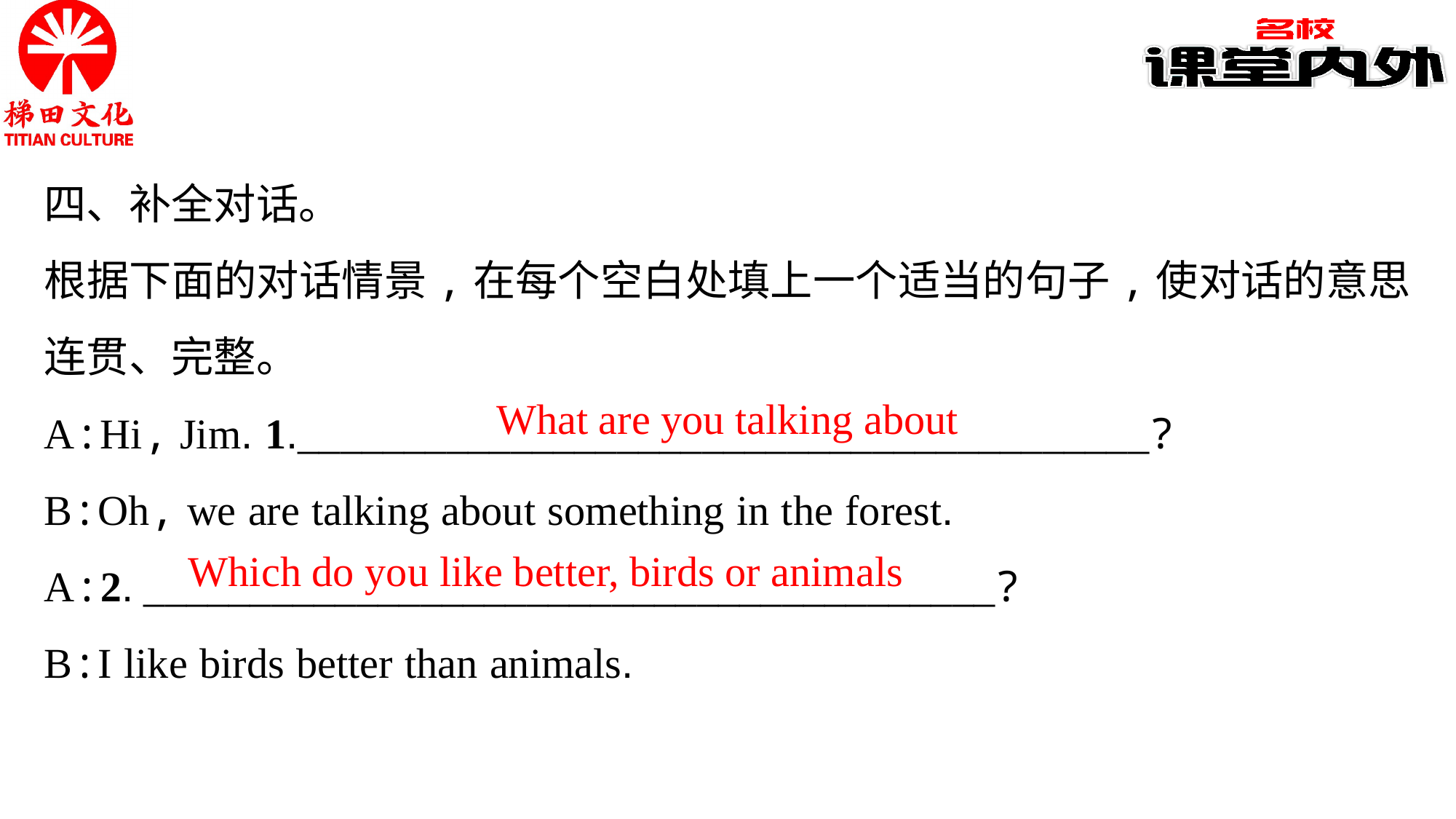

四、补全对话。
根据下面的对话情景,在每个空白处填上一个适当的句子,使对话的意思连贯、完整。
A:Hi, Jim. 1.________________________________________?
B:Oh, we are talking about something in the forest.
A:2. ________________________________________?
B:I like birds better than animals.
What are you talking about
Which do you like better, birds or animals